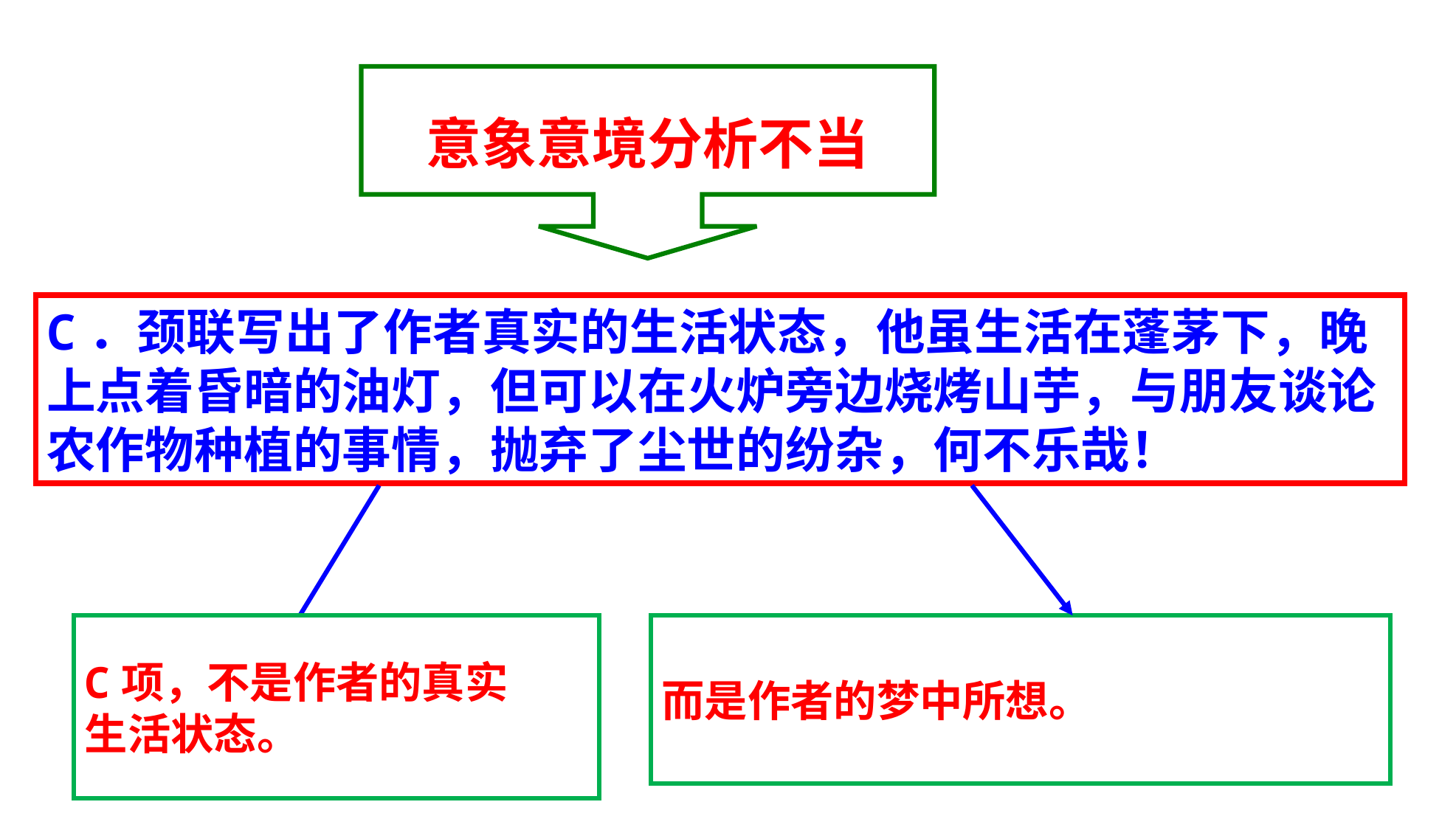

意象意境分析不当
C．颈联写出了作者真实的生活状态，他虽生活在蓬茅下，晚上点着昏暗的油灯，但可以在火炉旁边烧烤山芋，与朋友谈论农作物种植的事情，抛弃了尘世的纷杂，何不乐哉！

C项，不是作者的真实
生活状态。
而是作者的梦中所想。